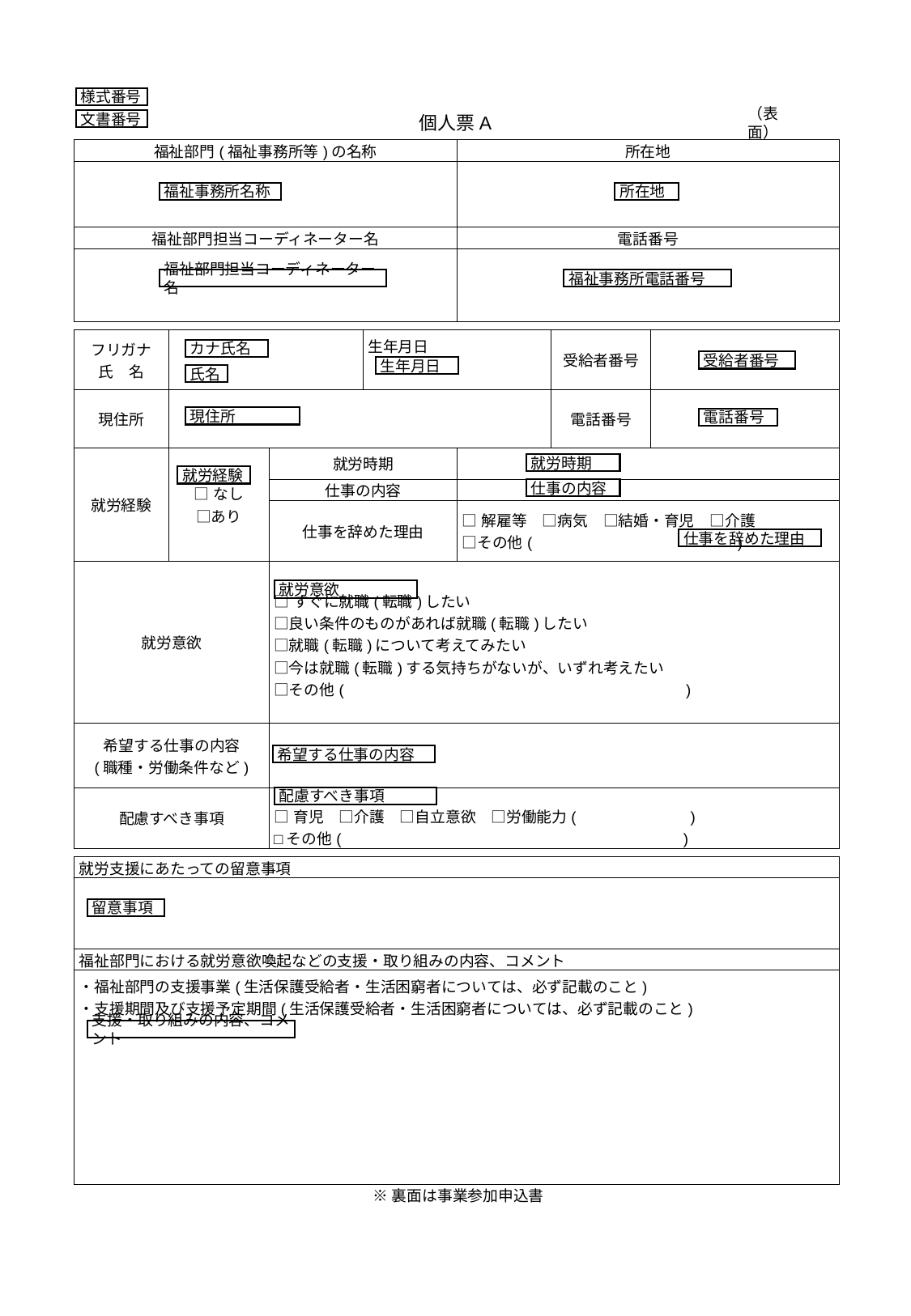

様式番号
個人票A
（表面）
文書番号
| 福祉部門(福祉事務所等)の名称 | 所在地 |
| --- | --- |
|  |  |
| 福祉部門担当コーディネーター名 | 電話番号 |
|  |  |
福祉事務所名称
所在地
福祉部門担当コーディネーター名
福祉事務所電話番号
| フリガナ 氏　名 |  |  | 生年月日 |  | 受給者番号 |  |
| --- | --- | --- | --- | --- | --- | --- |
| 現住所 |  |  |  |  | 電話番号 |  |
| 就労経験 | □なし □あり | 就労時期 |  |  |  |  |
|  |  | 仕事の内容 |  |  |  |  |
|  |  | 仕事を辞めた理由 |  | □解雇等　□病気　□結婚・育児　□介護 □その他(　　　　　　　　　　　　　) |  |  |
| 就労意欲 |  | □すぐに就職(転職)したい □良い条件のものがあれば就職(転職)したい □就職(転職)について考えてみたい □今は就職(転職)する気持ちがないが、いずれ考えたい □その他(　　　　　　　　　　　　　　　　　　　　　　) |  |  |  |  |
| 希望する仕事の内容 (職種・労働条件など) |  |  |  |  |  |  |
| 配慮すべき事項 |  | □育児　□介護　□自立意欲　□労働能力(　　　　　　　) □その他(　　　　　　　　　　　　　　　　　　　　　　) |  |  |  |  |
カナ氏名
受給者番号
生年月日
氏名
現住所
電話番号
就労時期
就労経験
仕事の内容
仕事を辞めた理由
就労意欲
希望する仕事の内容
配慮すべき事項
| 就労支援にあたっての留意事項 |
| --- |
|  |
| 福祉部門における就労意欲喚起などの支援・取り組みの内容、コメント |
| ・福祉部門の支援事業(生活保護受給者・生活困窮者については、必ず記載のこと) ・支援期間及び支援予定期間(生活保護受給者・生活困窮者については、必ず記載のこと) |
留意事項
支援・取り組みの内容、コメント
※裏面は事業参加申込書